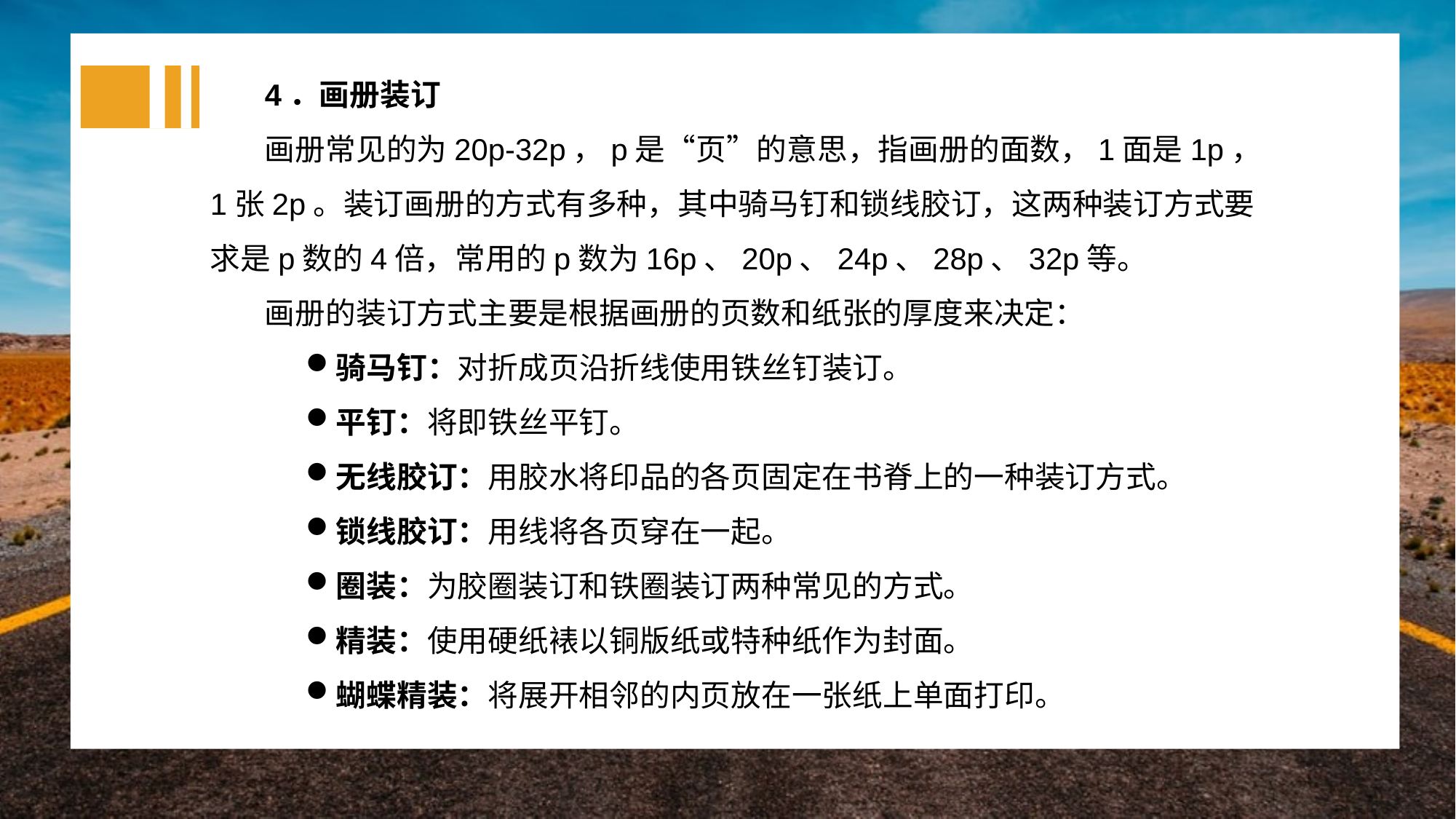

4．画册装订
画册常见的为20p-32p，p是“页”的意思，指画册的面数，1面是1p，1张2p。装订画册的方式有多种，其中骑马钉和锁线胶订，这两种装订方式要求是p数的4倍，常用的p数为16p、20p、24p、28p、32p等。
画册的装订方式主要是根据画册的页数和纸张的厚度来决定：
骑马钉：对折成页沿折线使用铁丝钉装订。
平钉：将即铁丝平钉。
无线胶订：用胶水将印品的各页固定在书脊上的一种装订方式。
锁线胶订：用线将各页穿在一起。
圈装：为胶圈装订和铁圈装订两种常见的方式。
精装：使用硬纸裱以铜版纸或特种纸作为封面。
蝴蝶精装：将展开相邻的内页放在一张纸上单面打印。